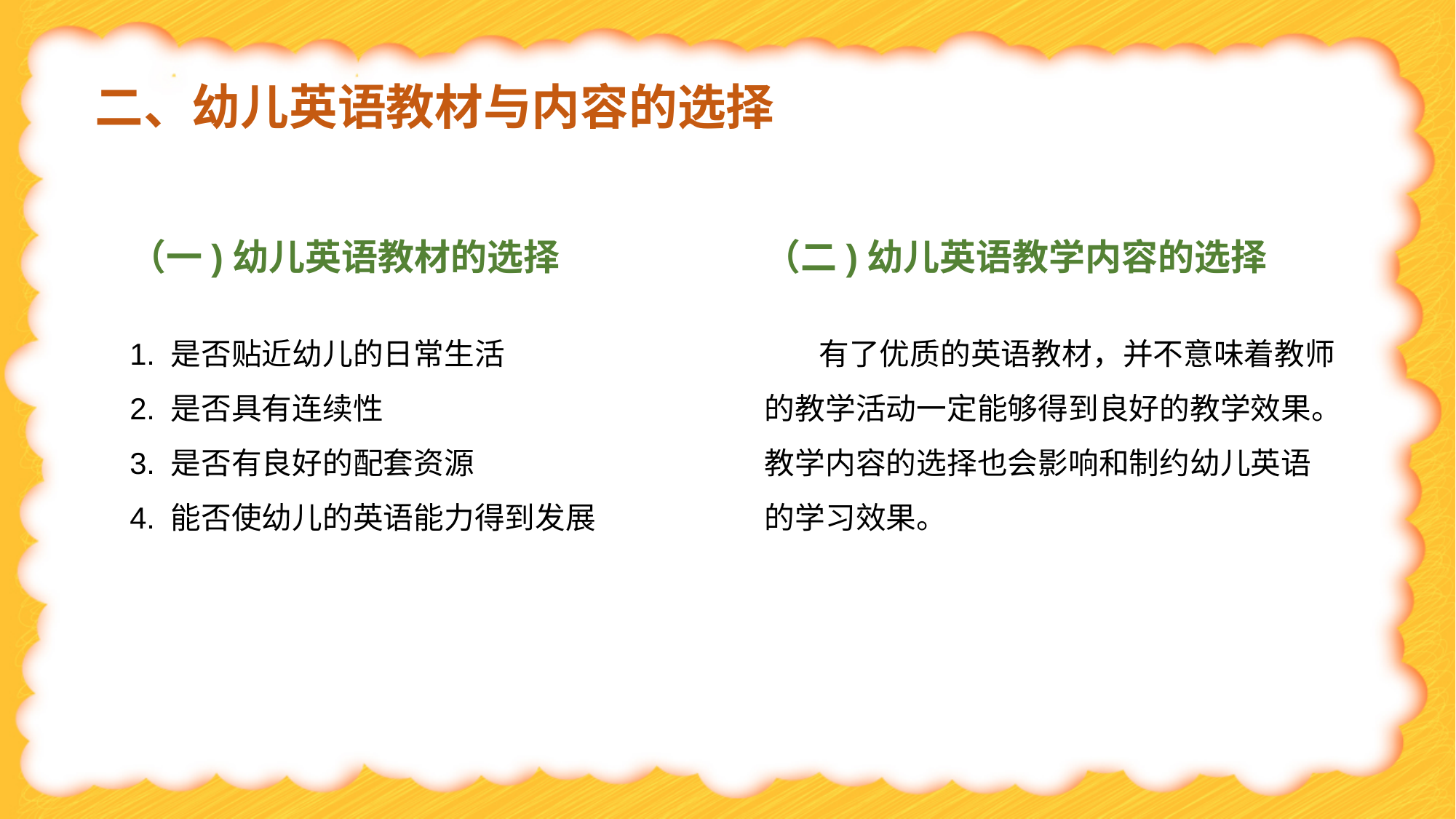

# 二、幼儿英语教材与内容的选择
（一)幼儿英语教材的选择
（二)幼儿英语教学内容的选择
1. 是否贴近幼儿的日常生活
2. 是否具有连续性
3. 是否有良好的配套资源
4. 能否使幼儿的英语能力得到发展
       有了优质的英语教材，并不意味着教师的教学活动一定能够得到良好的教学效果。教学内容的选择也会影响和制约幼儿英语的学习效果。